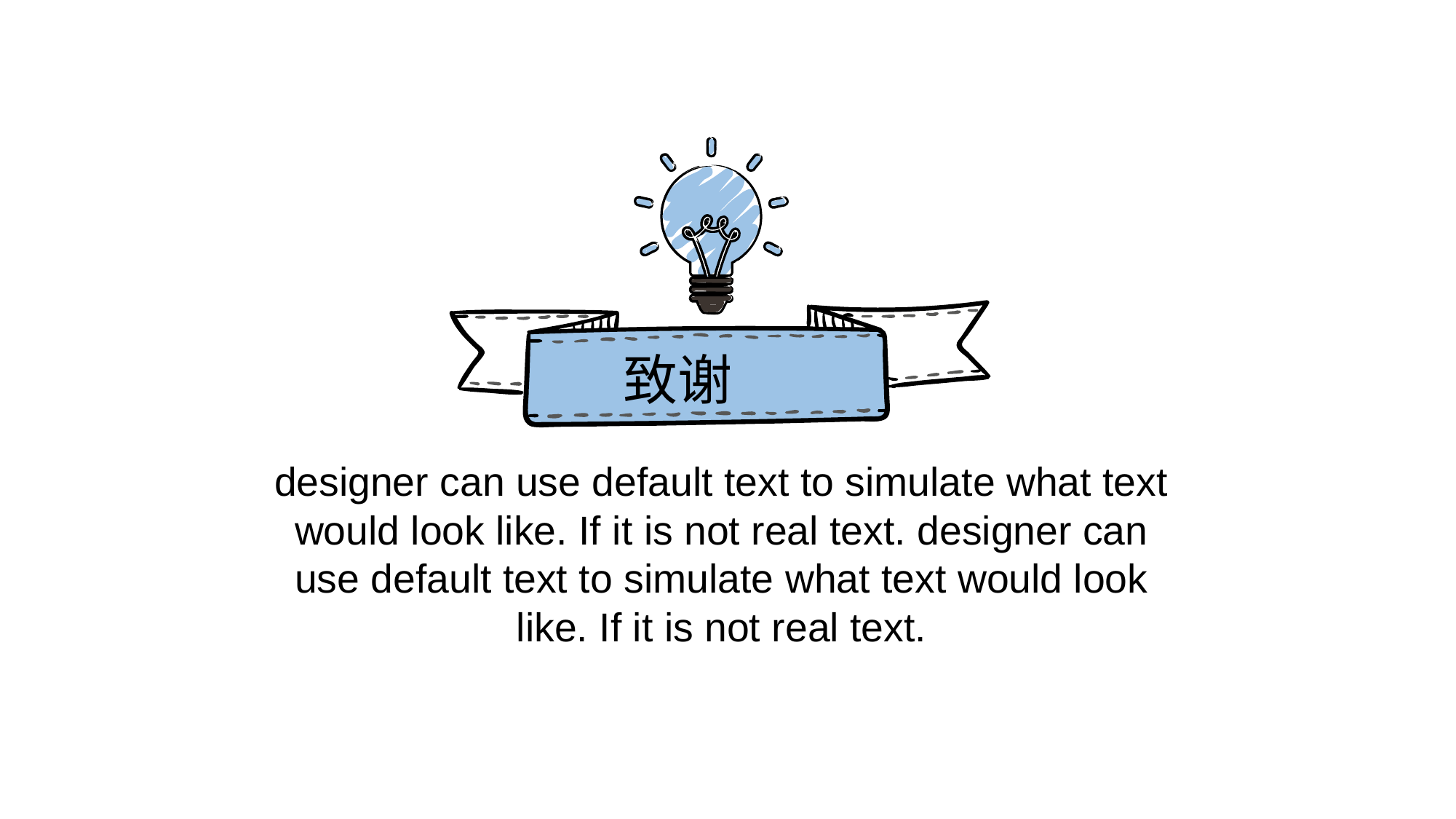

致谢
designer can use default text to simulate what text would look like. If it is not real text. designer can use default text to simulate what text would look like. If it is not real text.